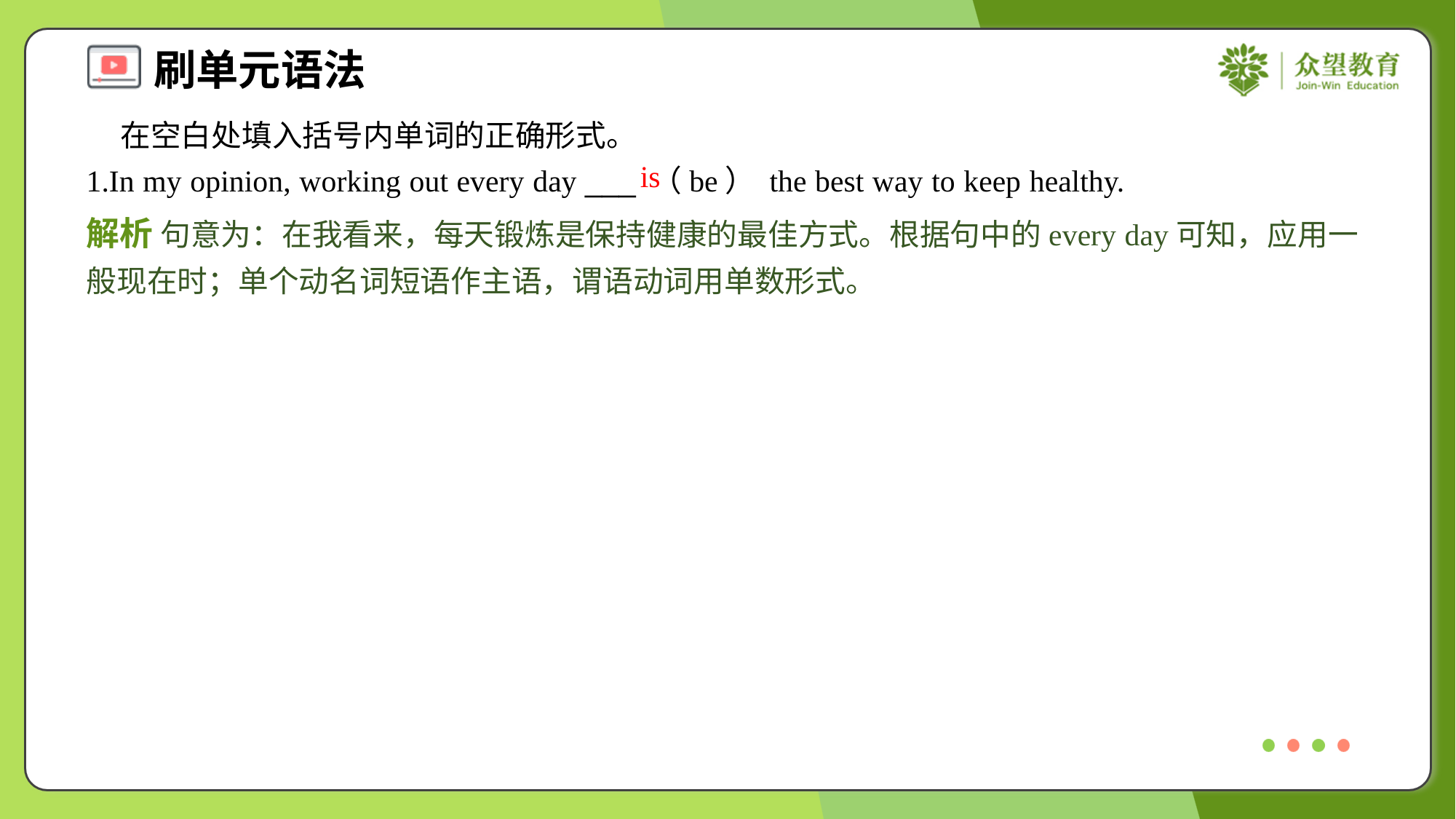

在空白处填入括号内单词的正确形式。
1.In my opinion, working out every day ___ （be） the best way to keep healthy.
is
解析 句意为：在我看来，每天锻炼是保持健康的最佳方式。根据句中的every day可知，应用一般现在时；单个动名词短语作主语，谓语动词用单数形式。